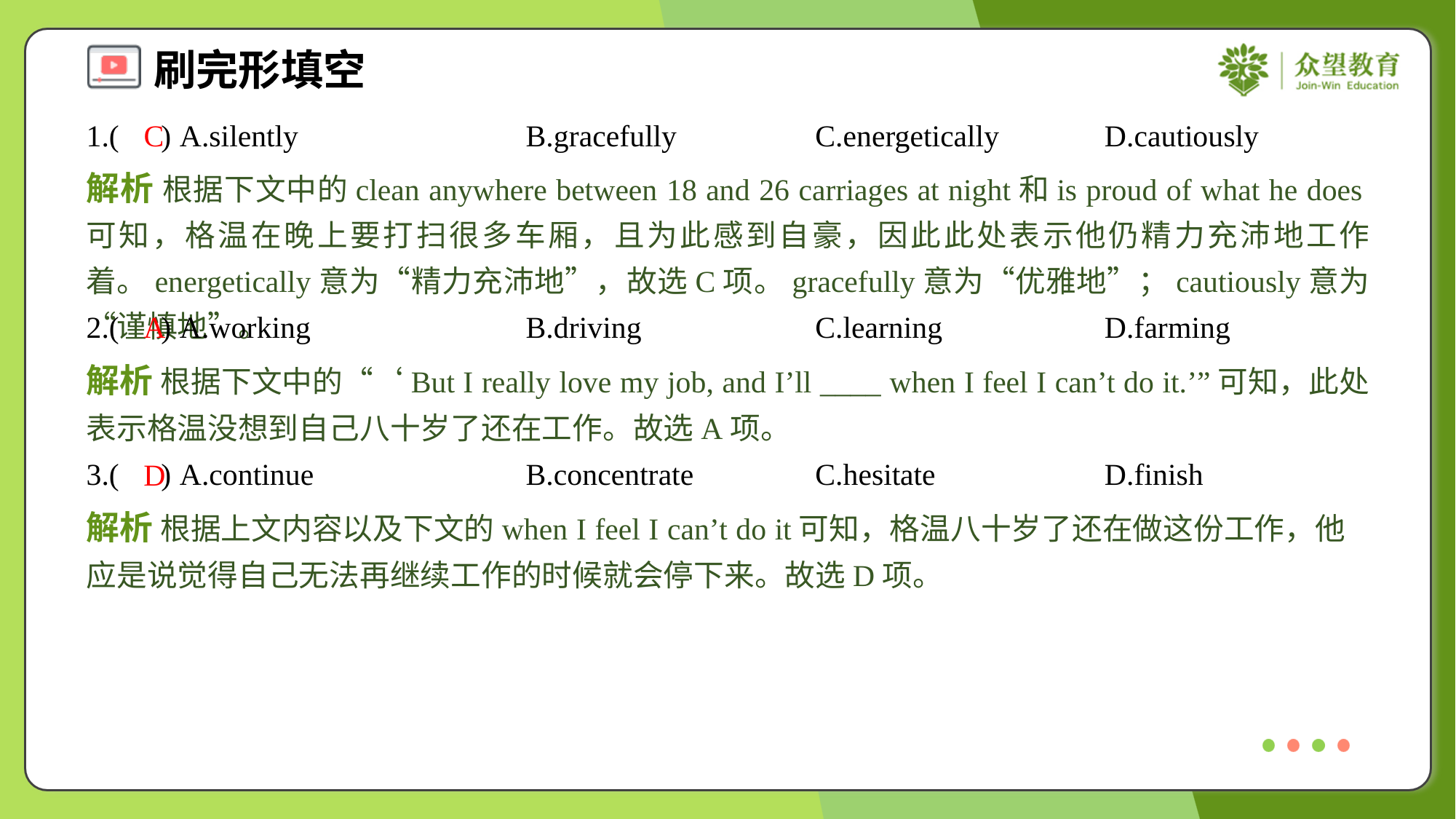

1.(     ) A.silently	B.gracefully	C.energetically	D.cautiously
C
解析 根据下文中的clean anywhere between 18 and 26 carriages at night和is proud of what he does可知，格温在晚上要打扫很多车厢，且为此感到自豪，因此此处表示他仍精力充沛地工作着。energetically意为“精力充沛地”，故选C项。gracefully意为“优雅地”；cautiously意为“谨慎地”。
2.(     ) A.working	B.driving	C.learning	D.farming
A
解析 根据下文中的“‘But I really love my job, and I’ll ____ when I feel I can’t do it.’”可知，此处表示格温没想到自己八十岁了还在工作。故选A项。
3.(     ) A.continue	B.concentrate	C.hesitate	D.finish
D
解析 根据上文内容以及下文的when I feel I can’t do it可知，格温八十岁了还在做这份工作，他应是说觉得自己无法再继续工作的时候就会停下来。故选D项。